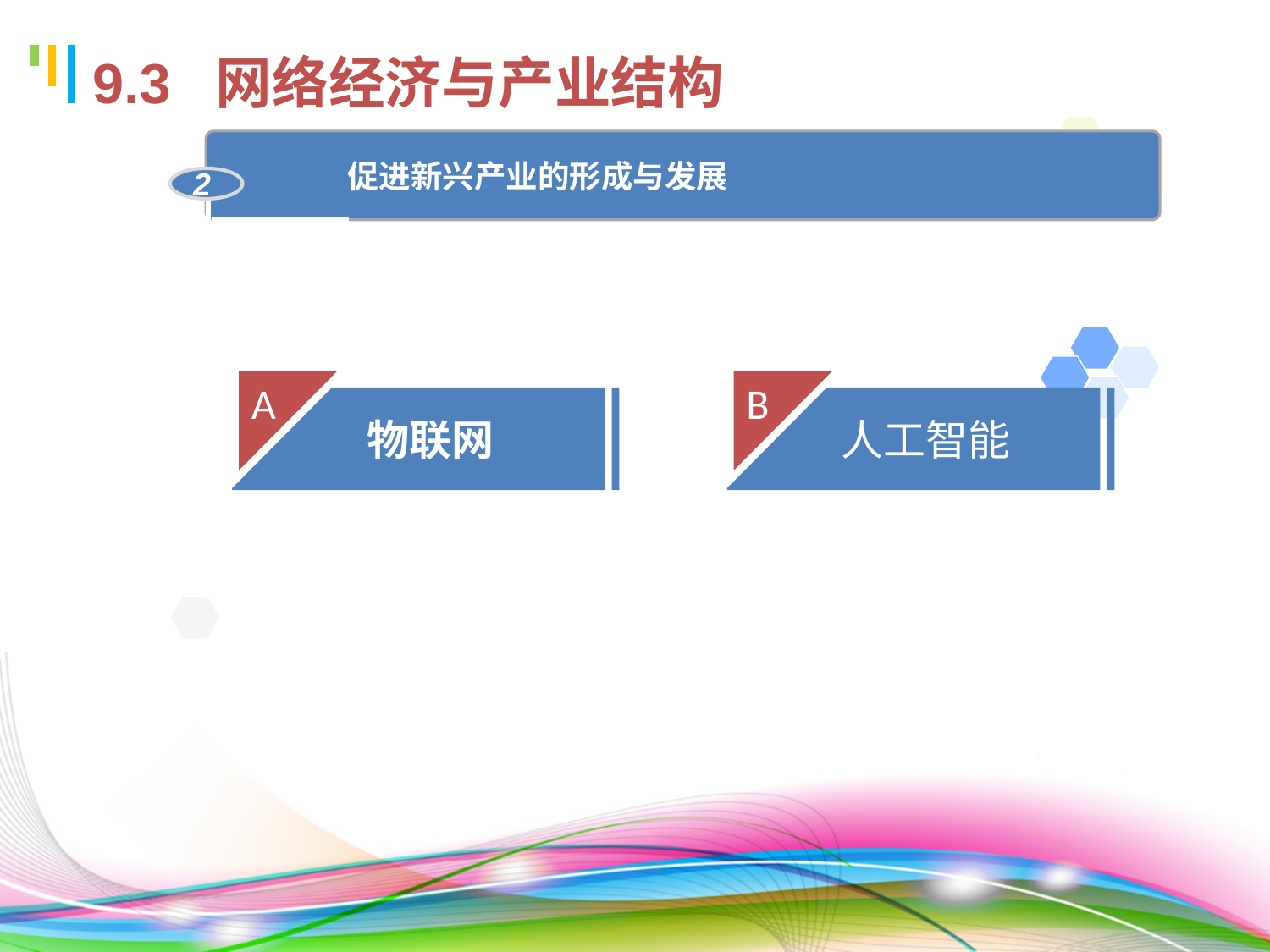

9.3  网络经济与产业结构

	促进新兴产业的形成与发展
2

A
B
物联网
人工智能